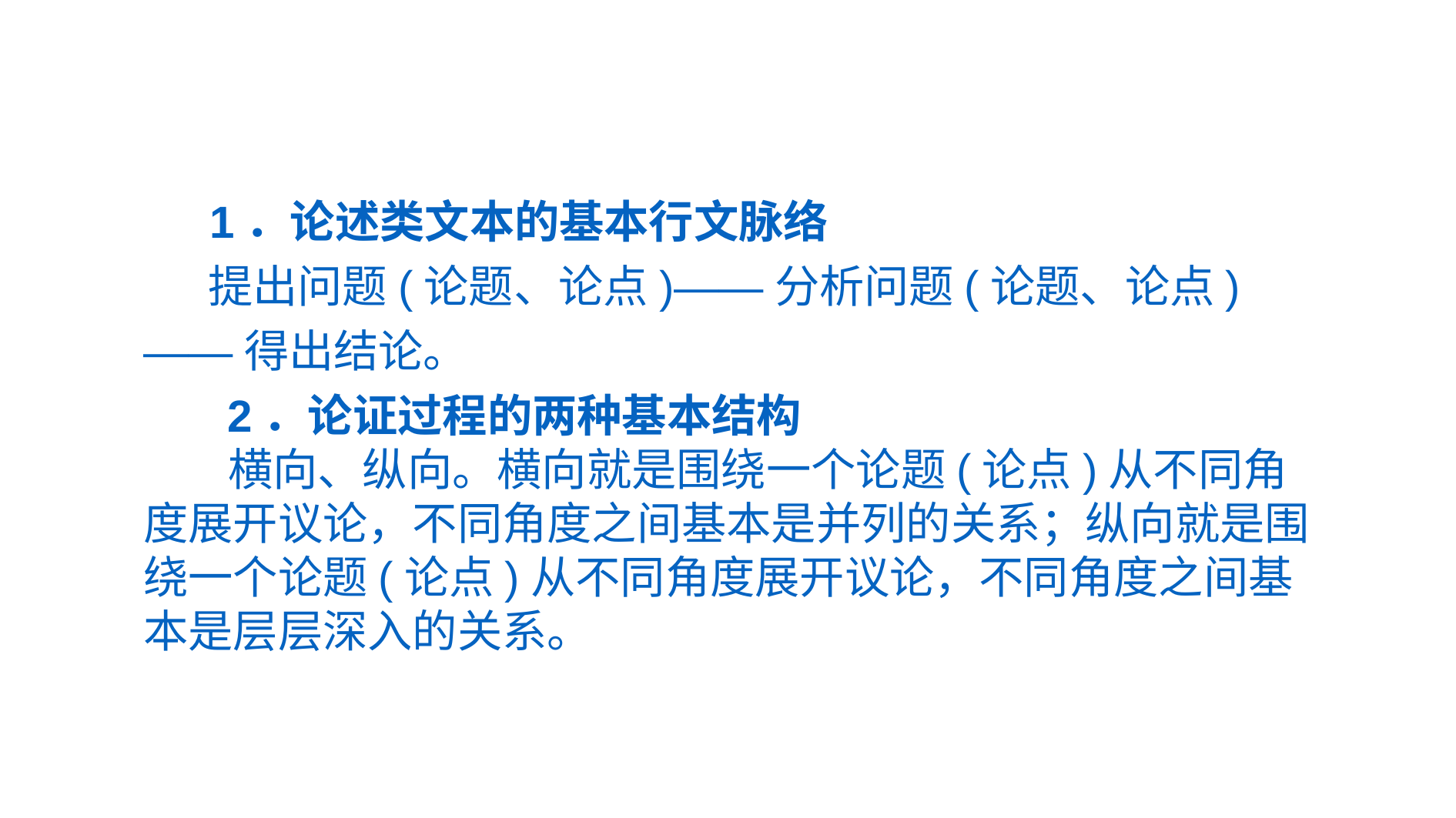

1．论述类文本的基本行文脉络
  提出问题(论题、论点)——分析问题(论题、论点)——得出结论。
    2．论证过程的两种基本结构
    横向、纵向。横向就是围绕一个论题(论点)从不同角度展开议论，不同角度之间基本是并列的关系；纵向就是围绕一个论题(论点)从不同角度展开议论，不同角度之间基本是层层深入的关系。